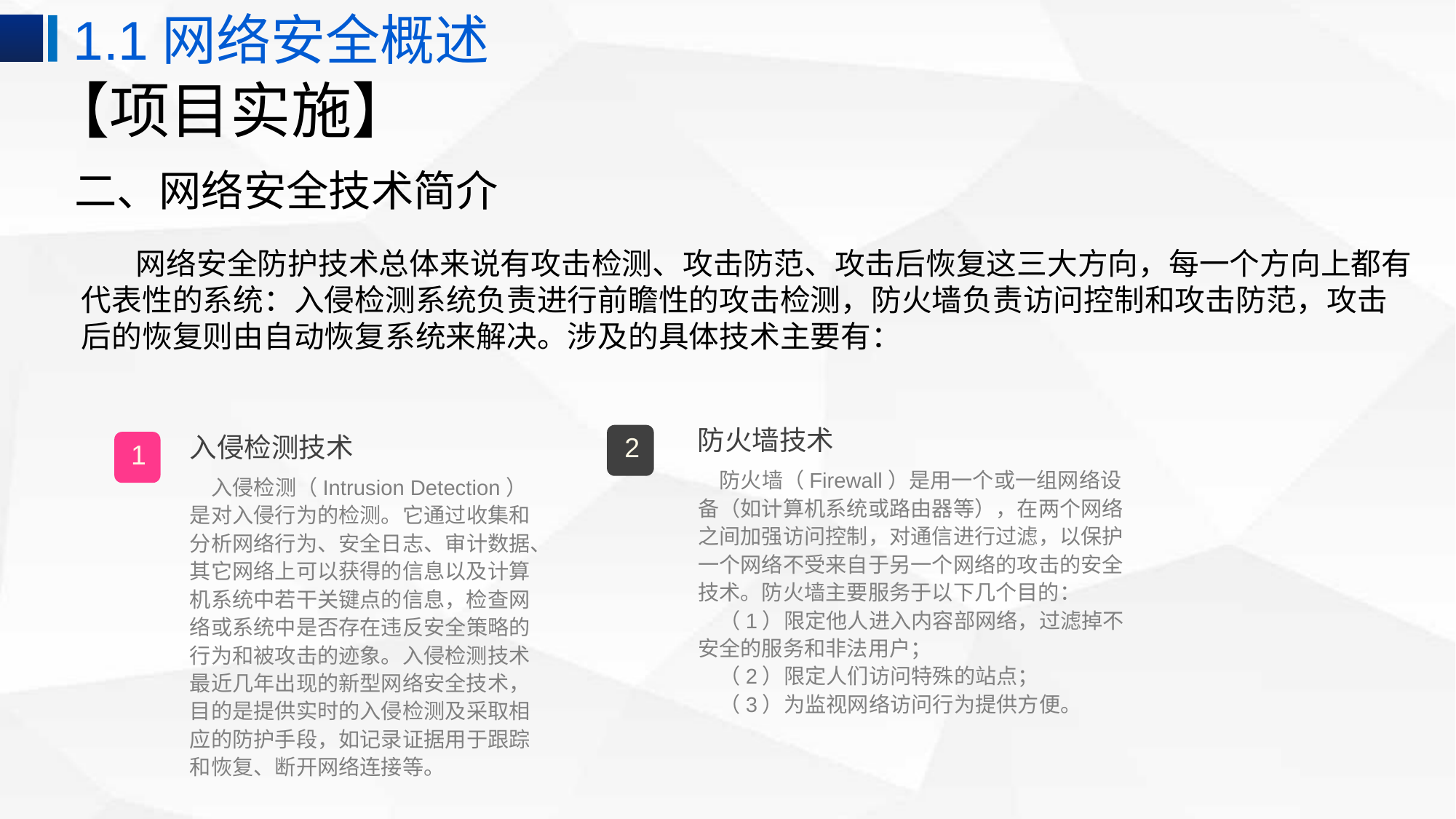

1.1网络安全概述

【项目实施】
二、网络安全技术简介
网络安全防护技术总体来说有攻击检测、攻击防范、攻击后恢复这三大方向，每一个方向上都有代表性的系统：入侵检测系统负责进行前瞻性的攻击检测，防火墙负责访问控制和攻击防范，攻击后的恢复则由自动恢复系统来解决。涉及的具体技术主要有：
防火墙技术

2
防火墙（Firewall）是用一个或一组网络设备（如计算机系统或路由器等），在两个网络之间加强访问控制，对通信进行过滤，以保护一个网络不受来自于另一个网络的攻击的安全技术。防火墙主要服务于以下几个目的：
（1）限定他人进入内容部网络，过滤掉不安全的服务和非法用户；
（2）限定人们访问特殊的站点；
（3）为监视网络访问行为提供方便。
入侵检测技术
1

入侵检测（Intrusion Detection）是对入侵行为的检测。它通过收集和分析网络行为、安全日志、审计数据、其它网络上可以获得的信息以及计算机系统中若干关键点的信息，检查网络或系统中是否存在违反安全策略的行为和被攻击的迹象。入侵检测技术最近几年出现的新型网络安全技术，目的是提供实时的入侵检测及采取相应的防护手段，如记录证据用于跟踪和恢复、断开网络连接等。